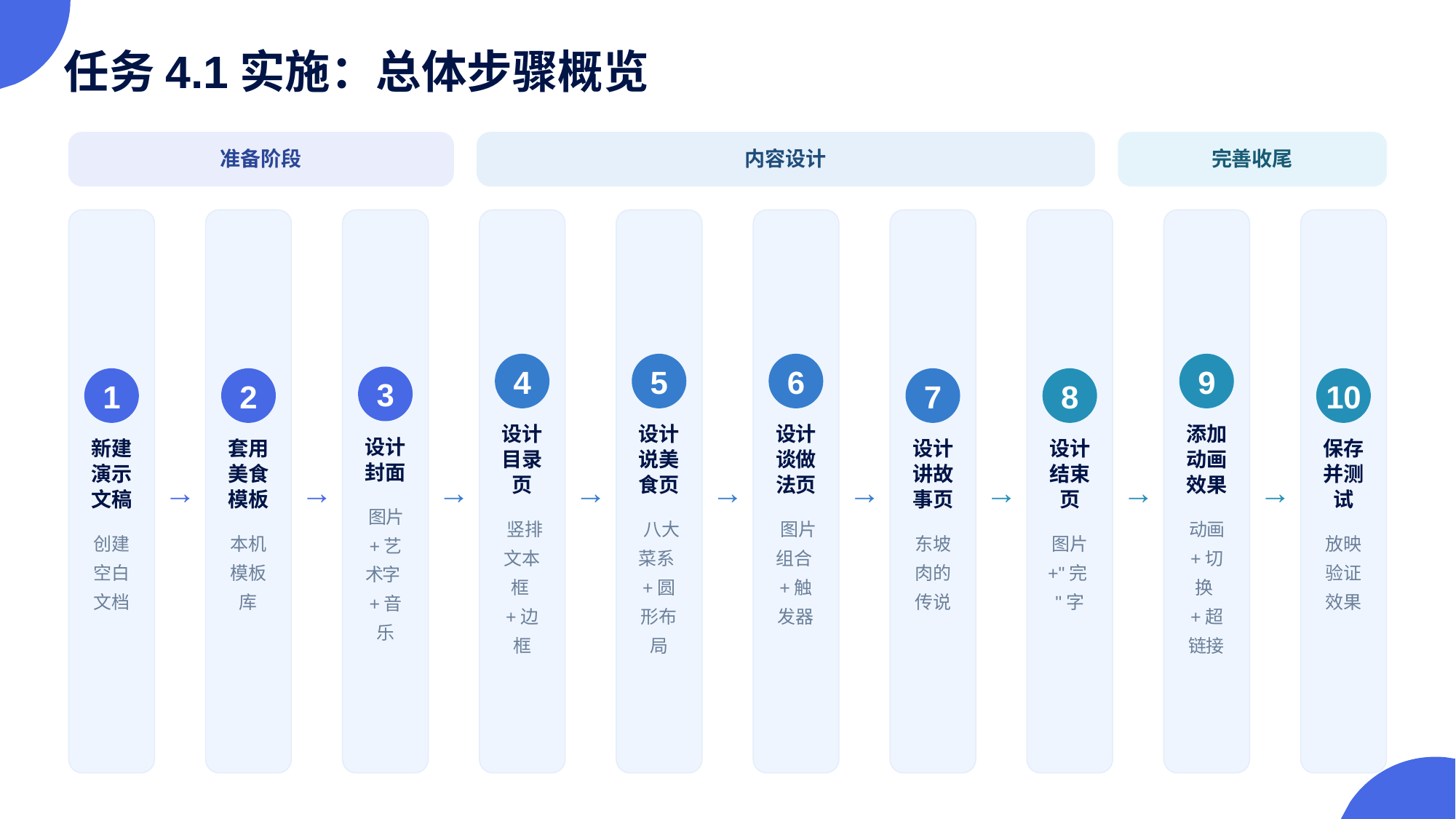

任务4.1实施：总体步骤概览

准备阶段
内容设计
完善收尾

4
5
6
9

3
1
2
7
8
10
设计目录页
设计说美食页
设计谈做法页
添加动画效果
设计封面
新建演示文稿
套用美食模板
设计讲故事页
设计结束页
保存并测试
→
→
→
→
→
→
→
→
→
图片+艺术字+音乐
竖排文本框+边框
八大菜系+圆形布局
图片组合+触发器
动画+切换+超链接
创建空白文档
本机模板库
东坡肉的传说
图片+"完"字
放映验证效果